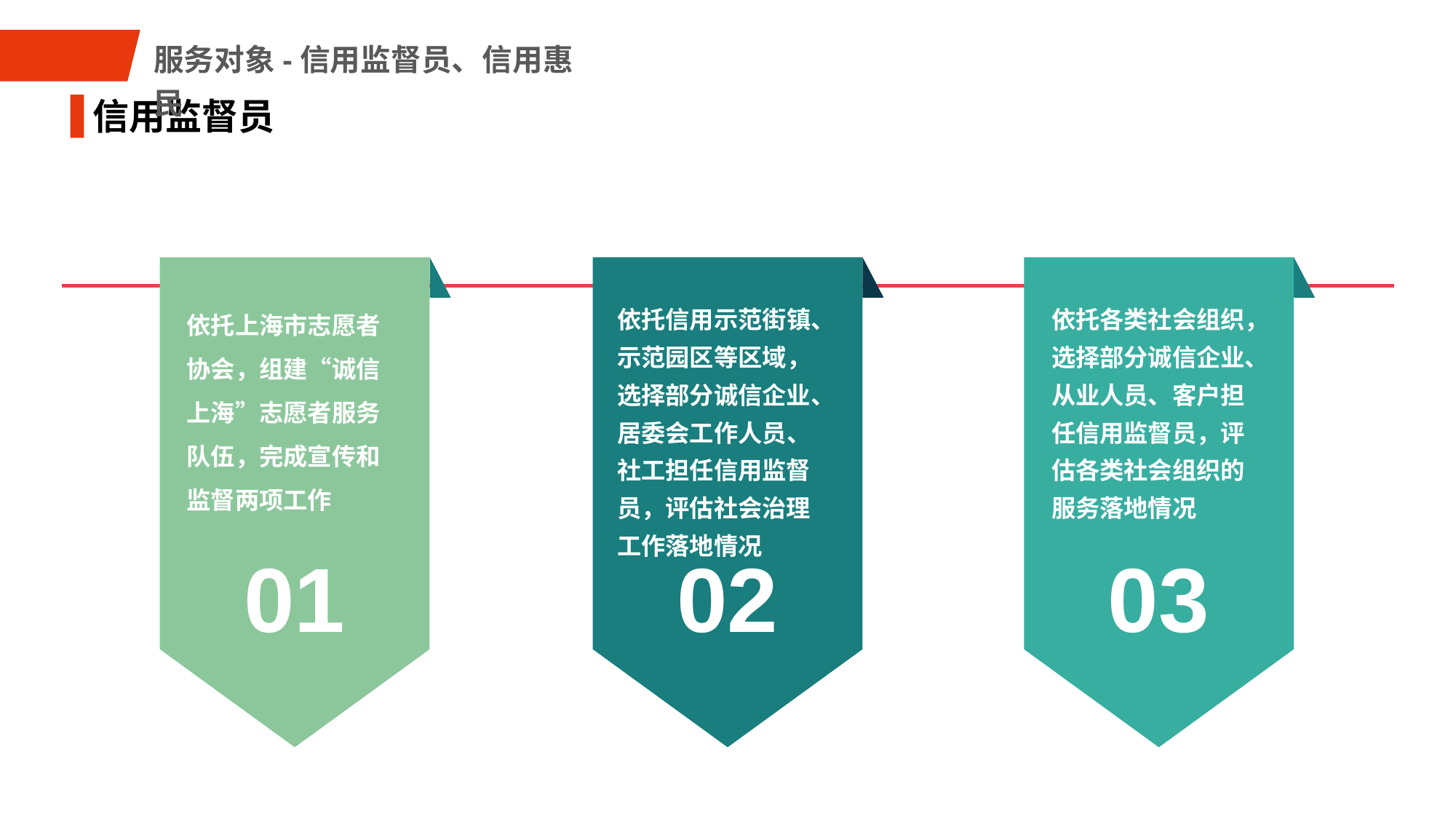

服务对象-信用监督员、信用惠民
信用监督员

依托上海市志愿者协会，组建“诚信上海”志愿者服务队伍，完成宣传和监督两项工作
01

依托信用示范街镇、示范园区等区域，选择部分诚信企业、居委会工作人员、社工担任信用监督员，评估社会治理工作落地情况
02

依托各类社会组织，选择部分诚信企业、从业人员、客户担任信用监督员，评估各类社会组织的服务落地情况
03